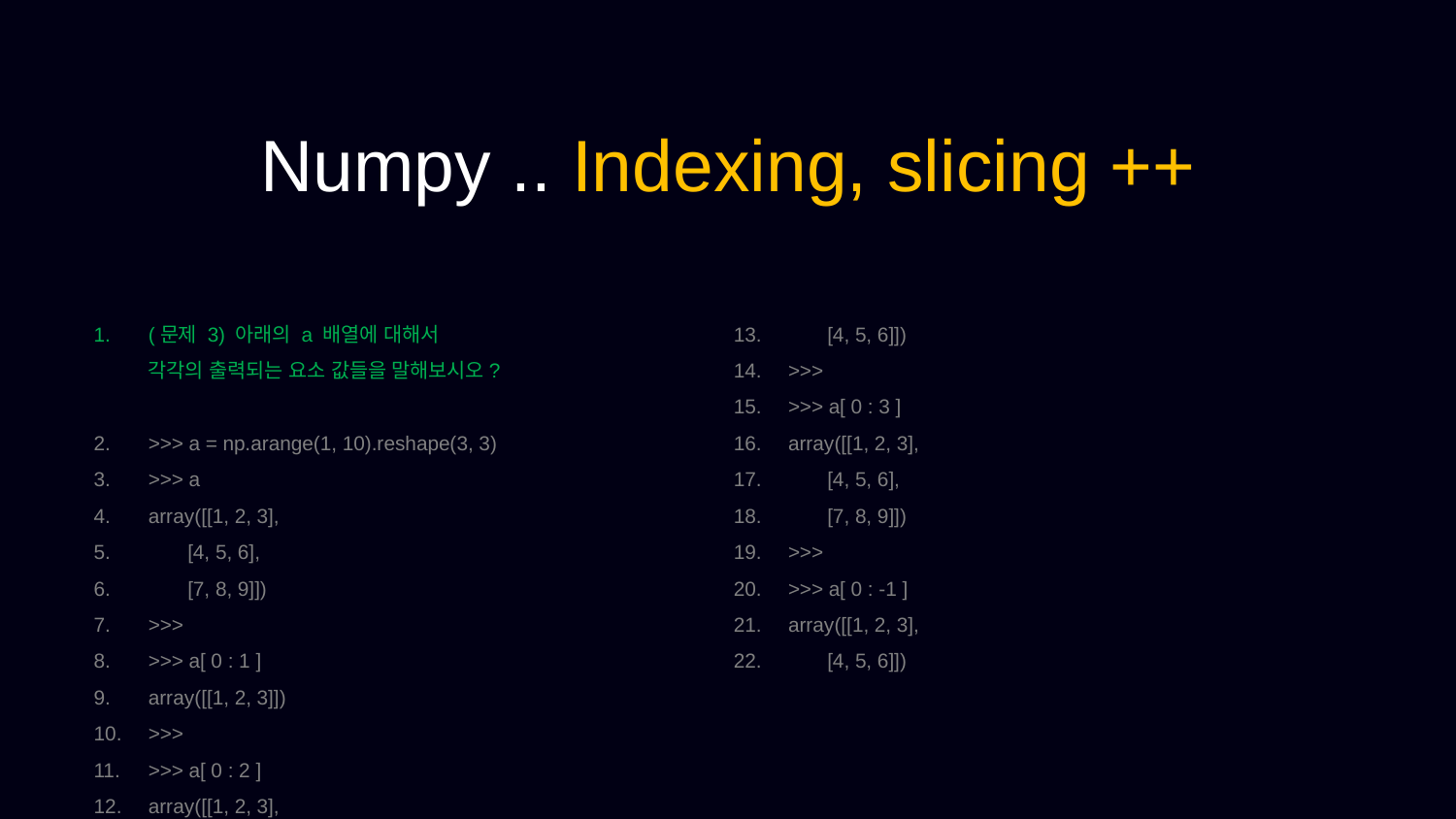

Numpy .. Indexing, slicing ++
(문제 3) 아래의 a 배열에 대해서
각각의 출력되는 요소 값들을 말해보시오?

>>> a = np.arange(1, 10).reshape(3, 3)
>>> a
array([[1, 2, 3],
       [4, 5, 6],
       [7, 8, 9]])
>>>
>>> a[ 0 : 1 ]
array([[1, 2, 3]])
>>>
>>> a[ 0 : 2 ]
array([[1, 2, 3],
       [4, 5, 6]])
>>>
>>> a[ 0 : 3 ]
array([[1, 2, 3],
       [4, 5, 6],
       [7, 8, 9]])
>>>
>>> a[ 0 : -1 ]
array([[1, 2, 3],
       [4, 5, 6]])